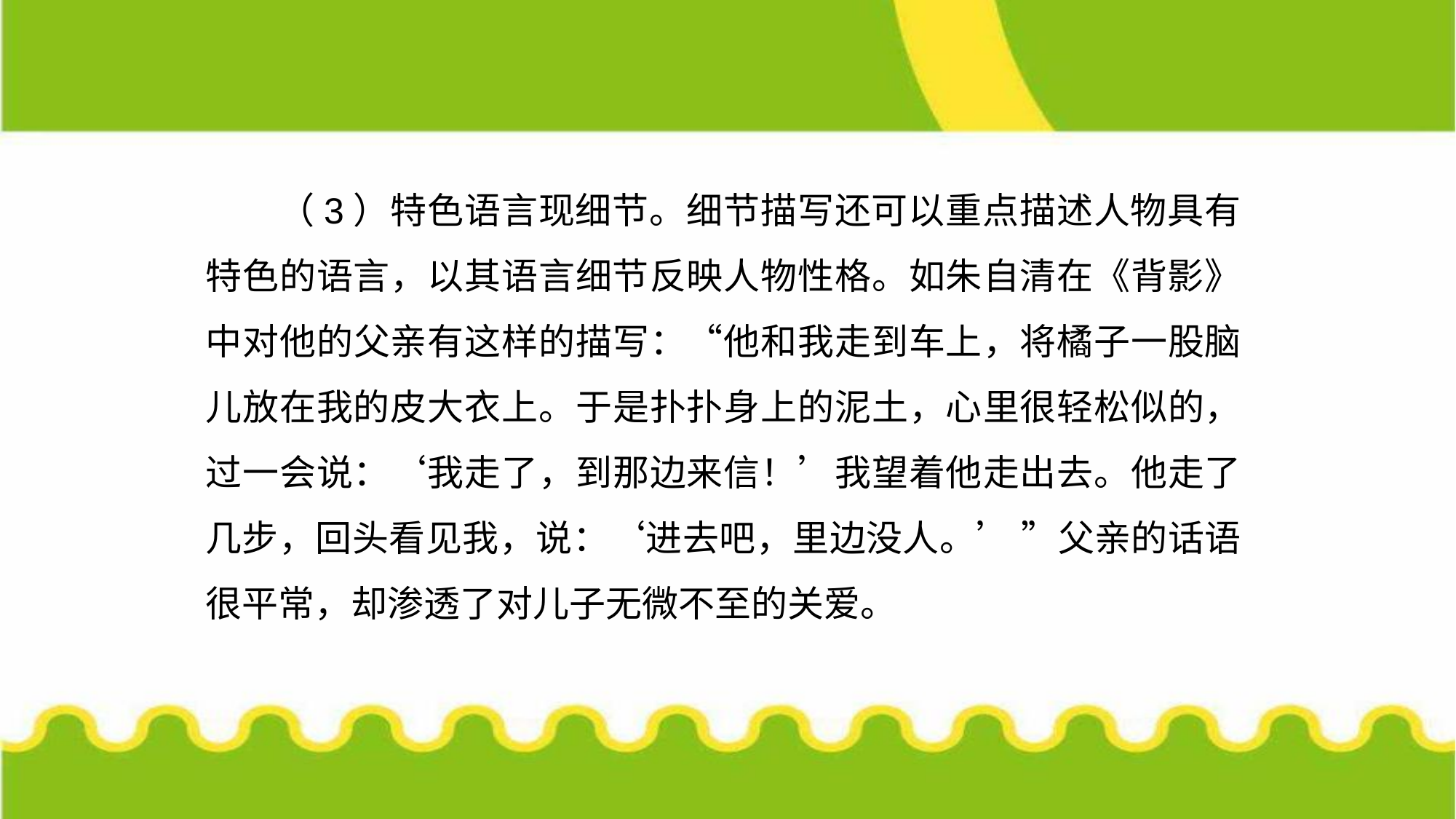

（3）特色语言现细节。细节描写还可以重点描述人物具有特色的语言，以其语言细节反映人物性格。如朱自清在《背影》中对他的父亲有这样的描写：“他和我走到车上，将橘子一股脑儿放在我的皮大衣上。于是扑扑身上的泥土，心里很轻松似的，过一会说：‘我走了，到那边来信！’我望着他走出去。他走了几步，回头看见我，说：‘进去吧，里边没人。’ ”父亲的话语很平常，却渗透了对儿子无微不至的关爱。